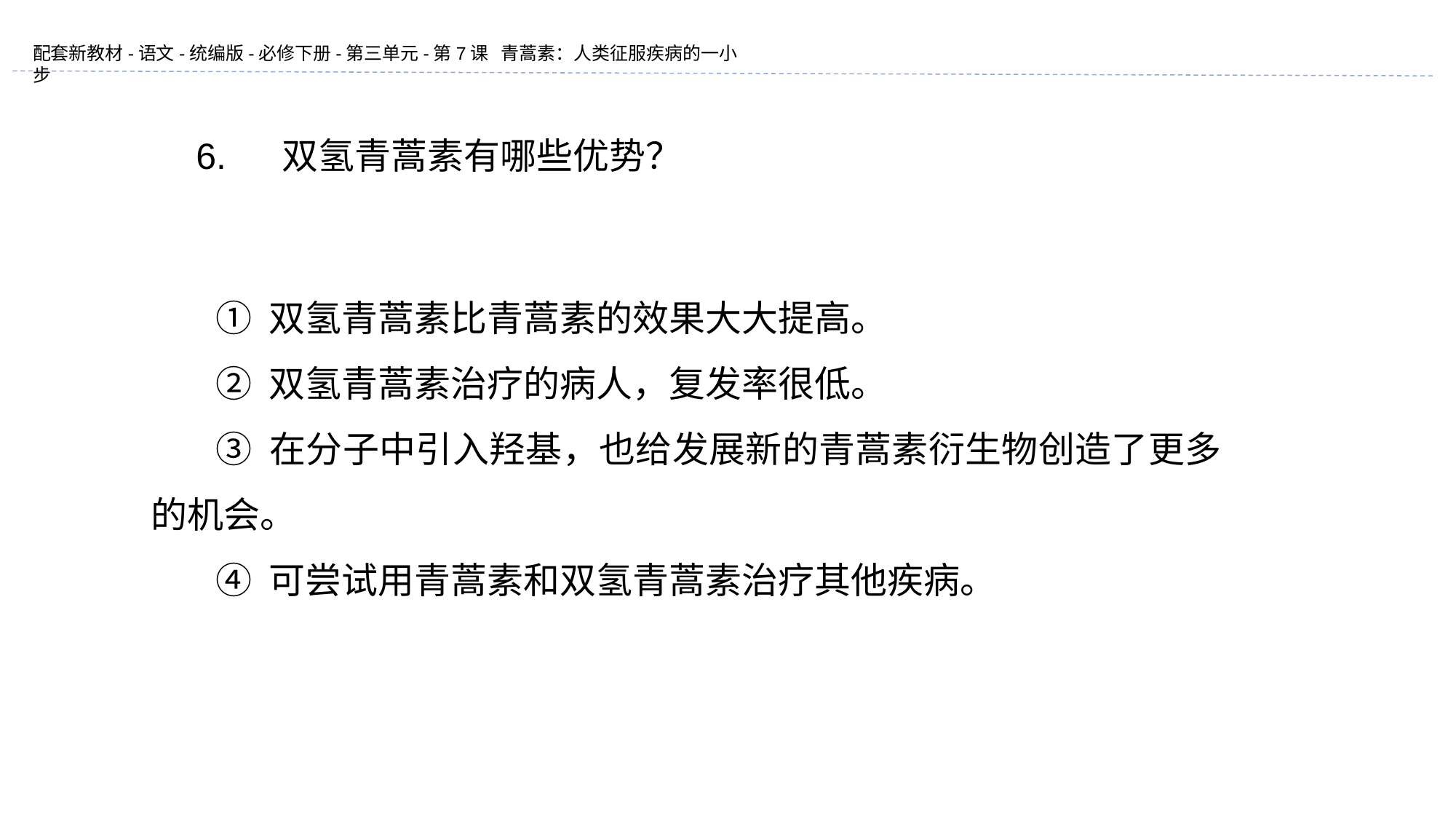

6. 　双氢青蒿素有哪些优势？
① 双氢青蒿素比青蒿素的效果大大提高。
② 双氢青蒿素治疗的病人，复发率很低。
③ 在分子中引入羟基，也给发展新的青蒿素衍生物创造了更多的机会。
④ 可尝试用青蒿素和双氢青蒿素治疗其他疾病。